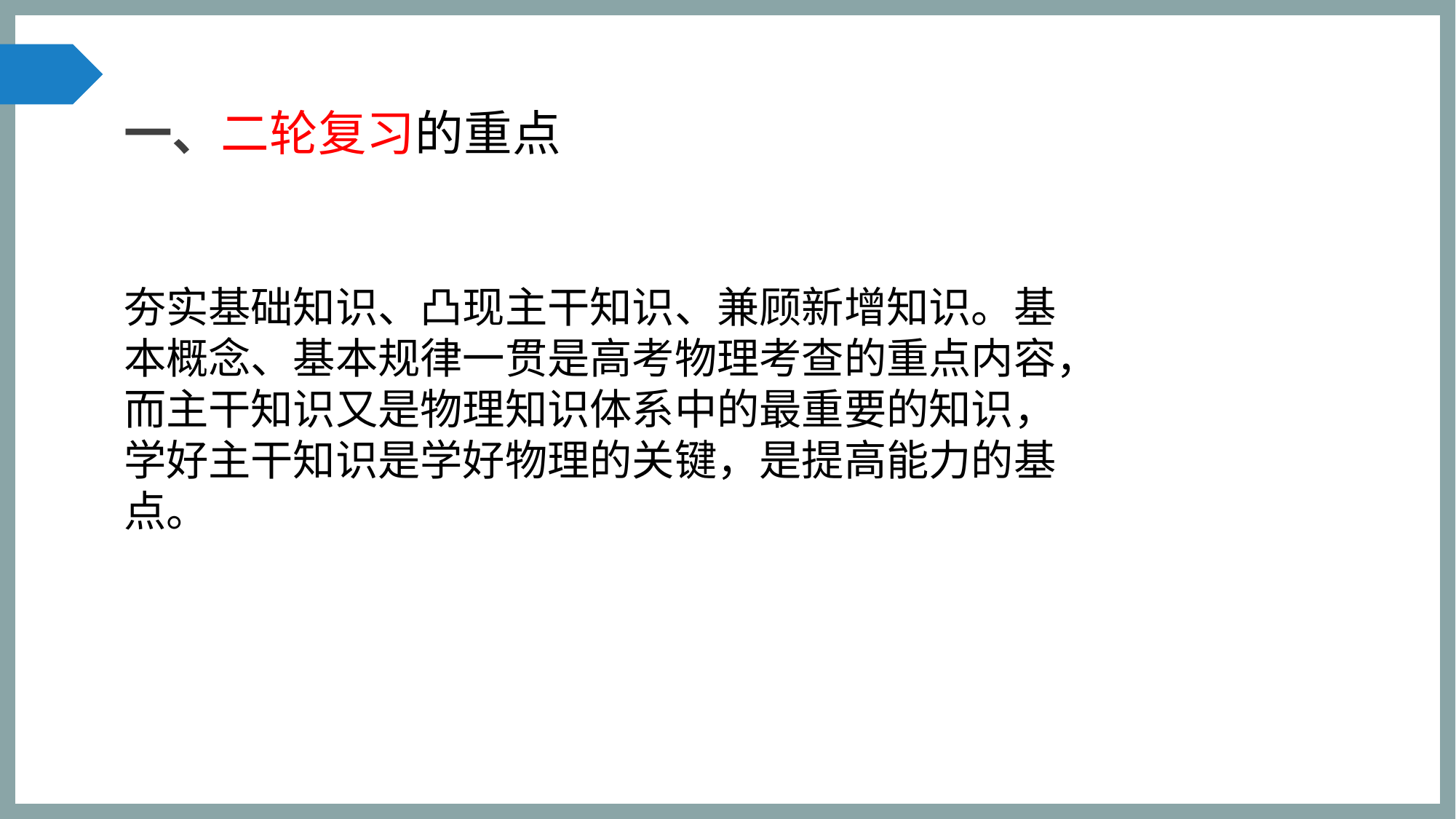

一、二轮复习的重点
夯实基础知识、凸现主干知识、兼顾新增知识。基本概念、基本规律一贯是高考物理考查的重点内容，而主干知识又是物理知识体系中的最重要的知识，学好主干知识是学好物理的关键，是提高能力的基点。